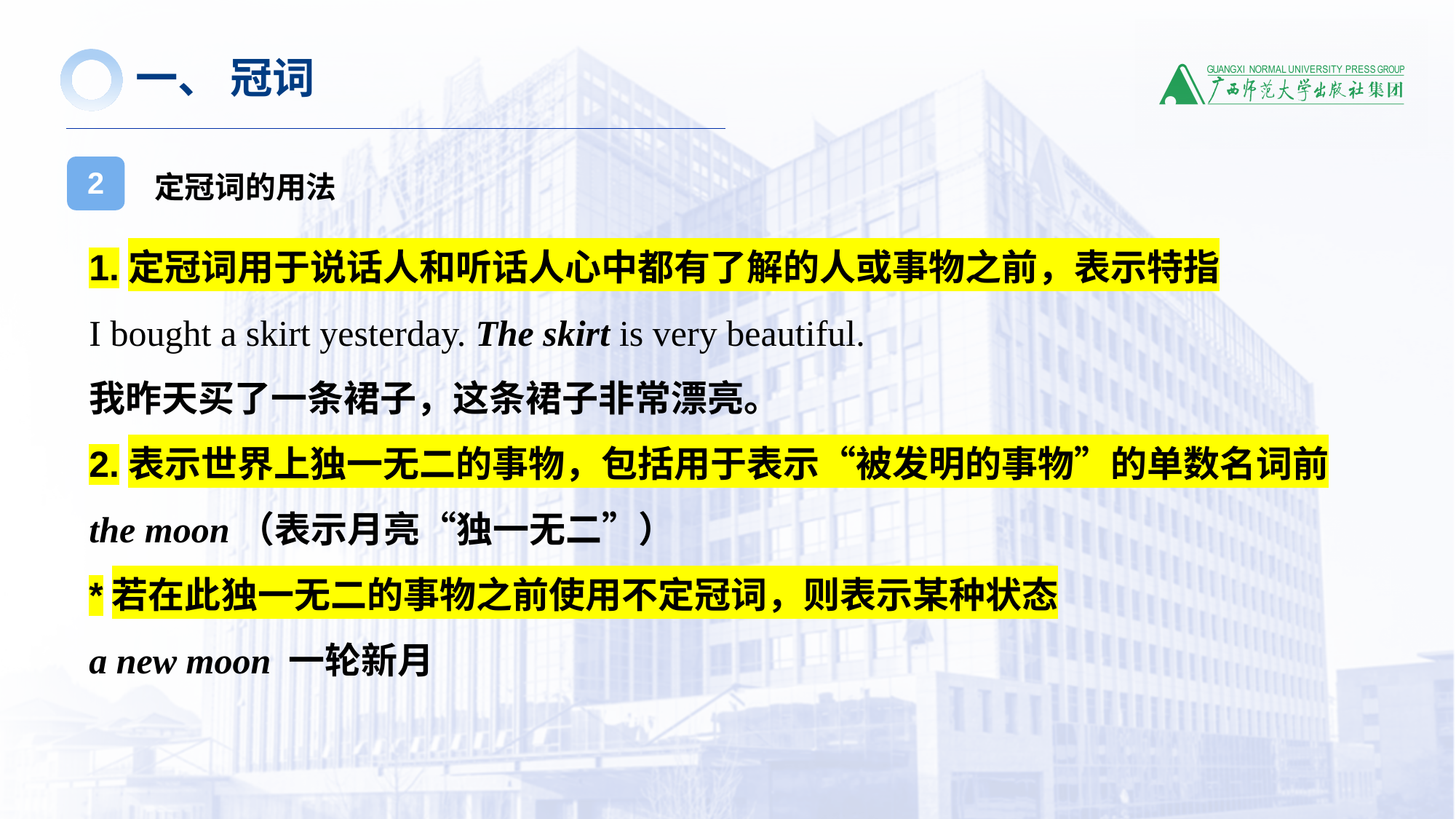

一、 冠词

定冠词的用法
2

1.定冠词用于说话人和听话人心中都有了解的人或事物之前，表示特指
I bought a skirt yesterday. The skirt is very beautiful.
我昨天买了一条裙子，这条裙子非常漂亮。
2.表示世界上独一无二的事物，包括用于表示“被发明的事物”的单数名词前
the moon（表示月亮“独一无二”）
*若在此独一无二的事物之前使用不定冠词，则表示某种状态
a new moon 一轮新月